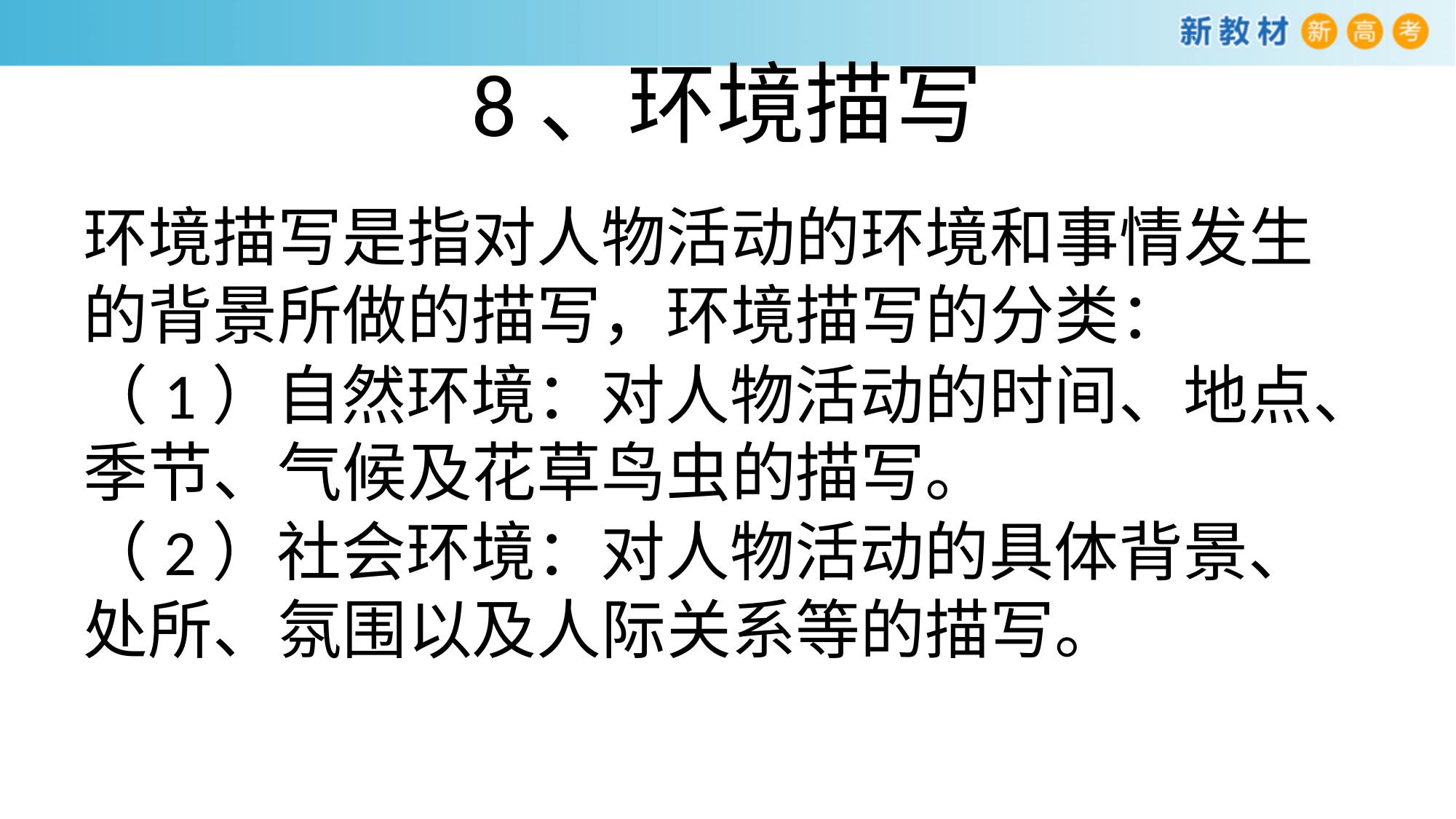

# 8、环境描写
环境描写是指对人物活动的环境和事情发生的背景所做的描写，环境描写的分类：
（1）自然环境：对人物活动的时间、地点、季节、气候及花草鸟虫的描写。
（2）社会环境：对人物活动的具体背景、处所、氛围以及人际关系等的描写。